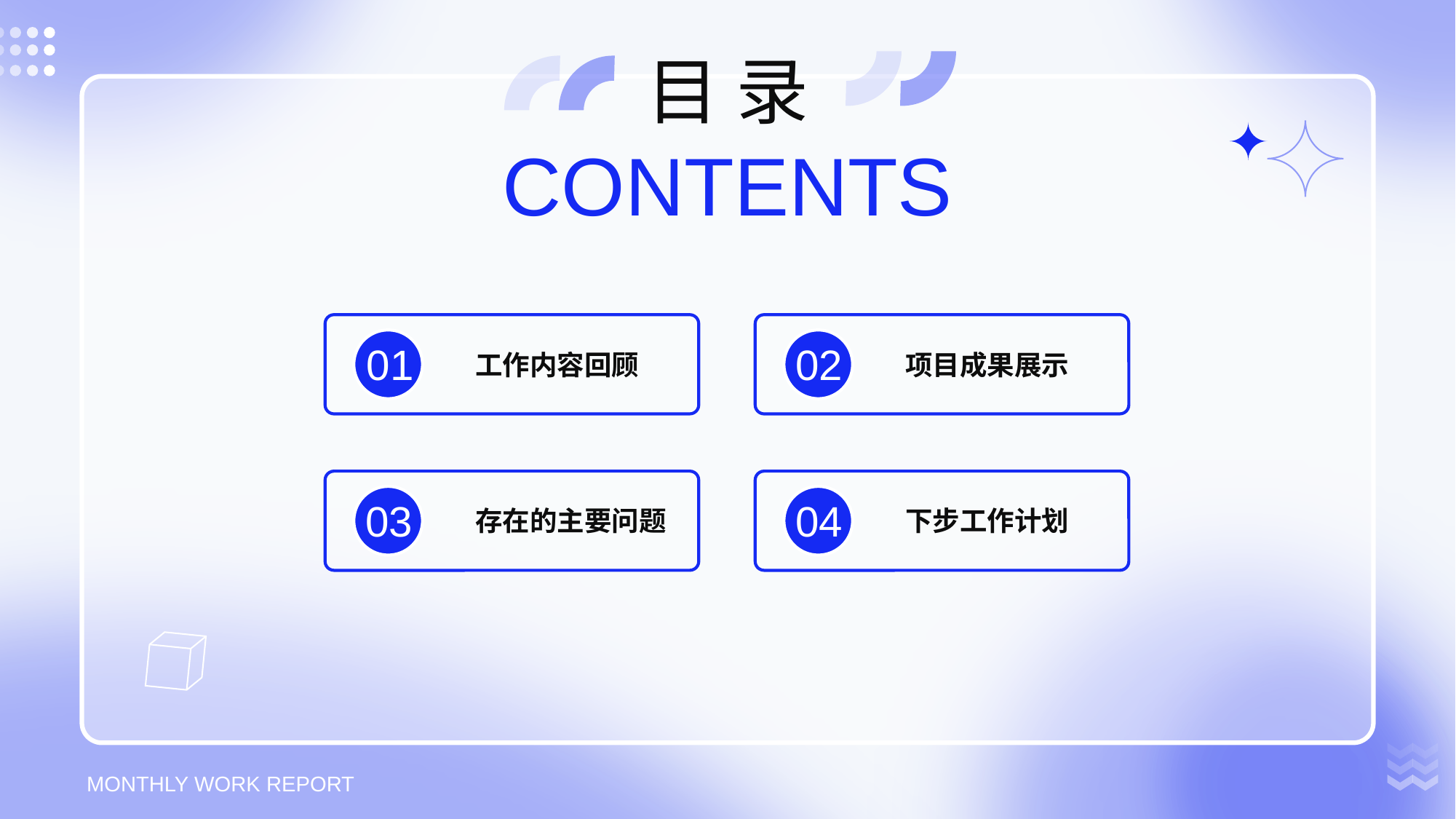

目 录

CONTENTS

01
工作内容回顾

02
项目成果展示

03
存在的主要问题

04
下步工作计划

MONTHLY WORK REPORT